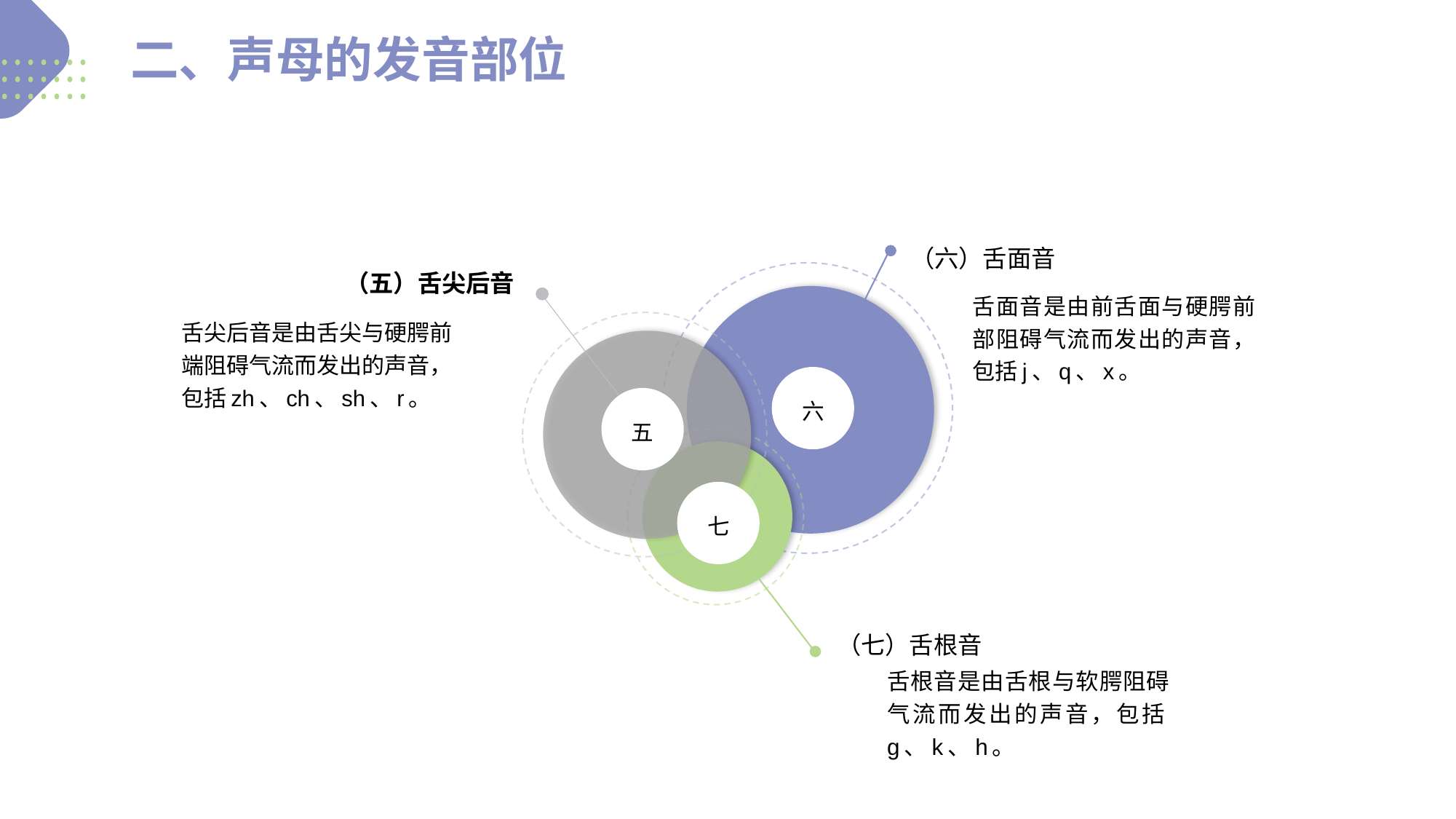

二、声母的发音部位

（六）舌面音

（五）舌尖后音

舌面音是由前舌面与硬腭前部阻碍气流而发出的声音，包括j、q、x。

舌尖后音是由舌尖与硬腭前端阻碍气流而发出的声音，包括zh、ch、sh、r。

六
五

七
（七）舌根音

舌根音是由舌根与软腭阻碍气流而发出的声音，包括ɡ、k、h。